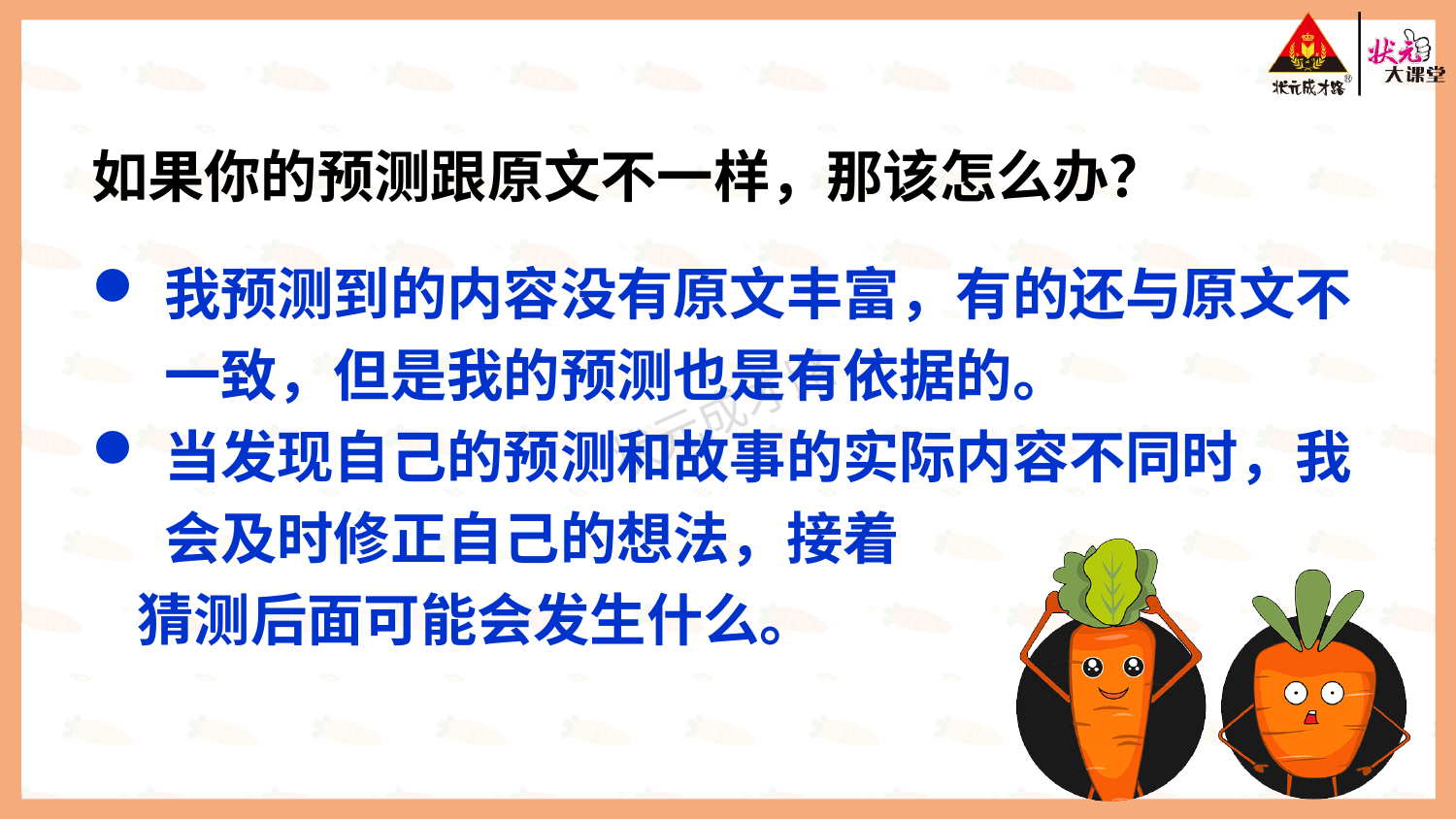

如果你的预测跟原文不一样，那该怎么办？
我预测到的内容没有原文丰富，有的还与原文不一致，但是我的预测也是有依据的。
当发现自己的预测和故事的实际内容不同时，我会及时修正自己的想法，接着
   猜测后面可能会发生什么。